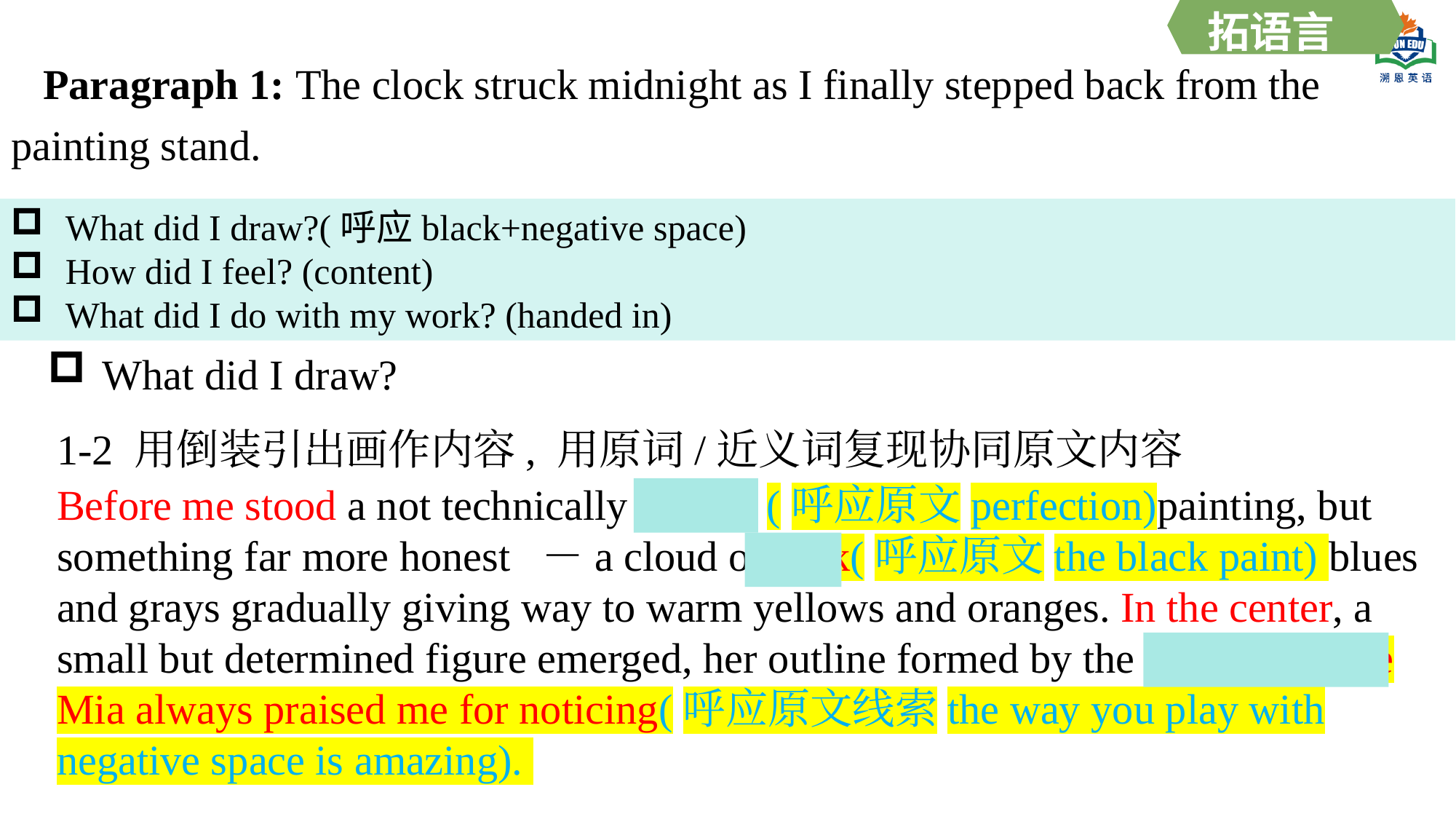

拓语言
Paragraph 1: The clock struck midnight as I finally stepped back from the painting stand.

What did I draw?(呼应black+negative space)
How did I feel? (content)
What did I do with my work? (handed in)
What did I draw?

1-2 用倒装引出画作内容, 用原词/近义词复现协同原文内容
Before me stood a not technically perfect (呼应原文perfection)painting, but something far more honest  －a cloud of dark(呼应原文the black paint) blues and grays gradually giving way to warm yellows and oranges. In the center, a small but determined figure emerged, her outline formed by the negative space Mia always praised me for noticing(呼应原文线索the way you play with negative space is amazing).